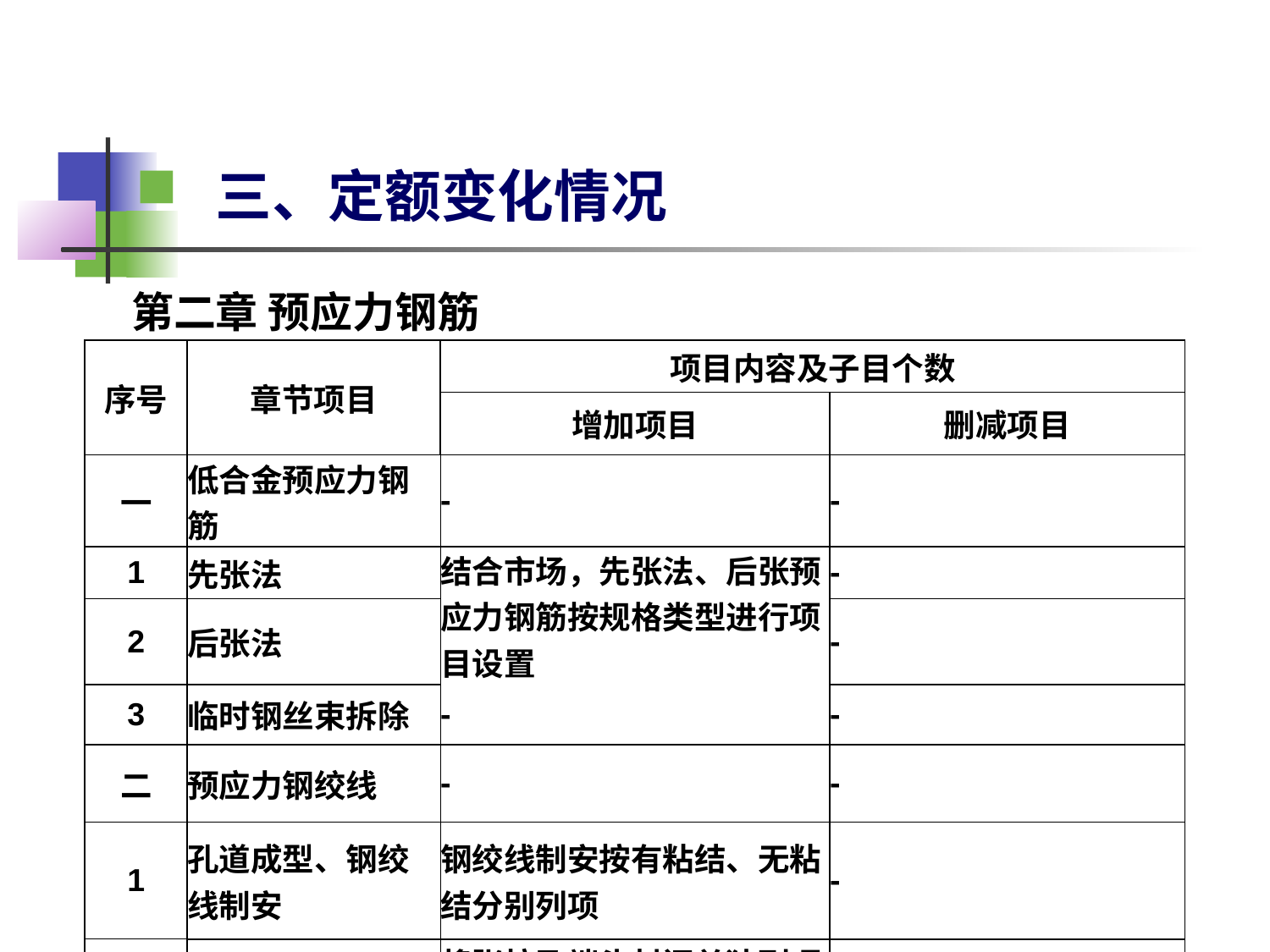

# 三、定额变化情况
第二章 预应力钢筋

| 序号 | 章节项目 | 项目内容及子目个数 |  |
| --- | --- | --- | --- |
|  |  | 增加项目 | 删减项目 |
| 一 | 低合金预应力钢筋 | - | - |
| 1 | 先张法 | 结合市场，先张法、后张预应力钢筋按规格类型进行项目设置 | - |
| 2 | 后张法 |  | - |
| 3 | 临时钢丝束拆除 | - | - |
| 二 | 预应力钢绞线 | - | - |
| 1 | 孔道成型、钢绞线制安 | 钢绞线制安按有粘结、无粘结分别列项 | - |
| 2 | 张拉、端头封闭 | 将张拉及端头封闭单独列项，新增3项 | - |